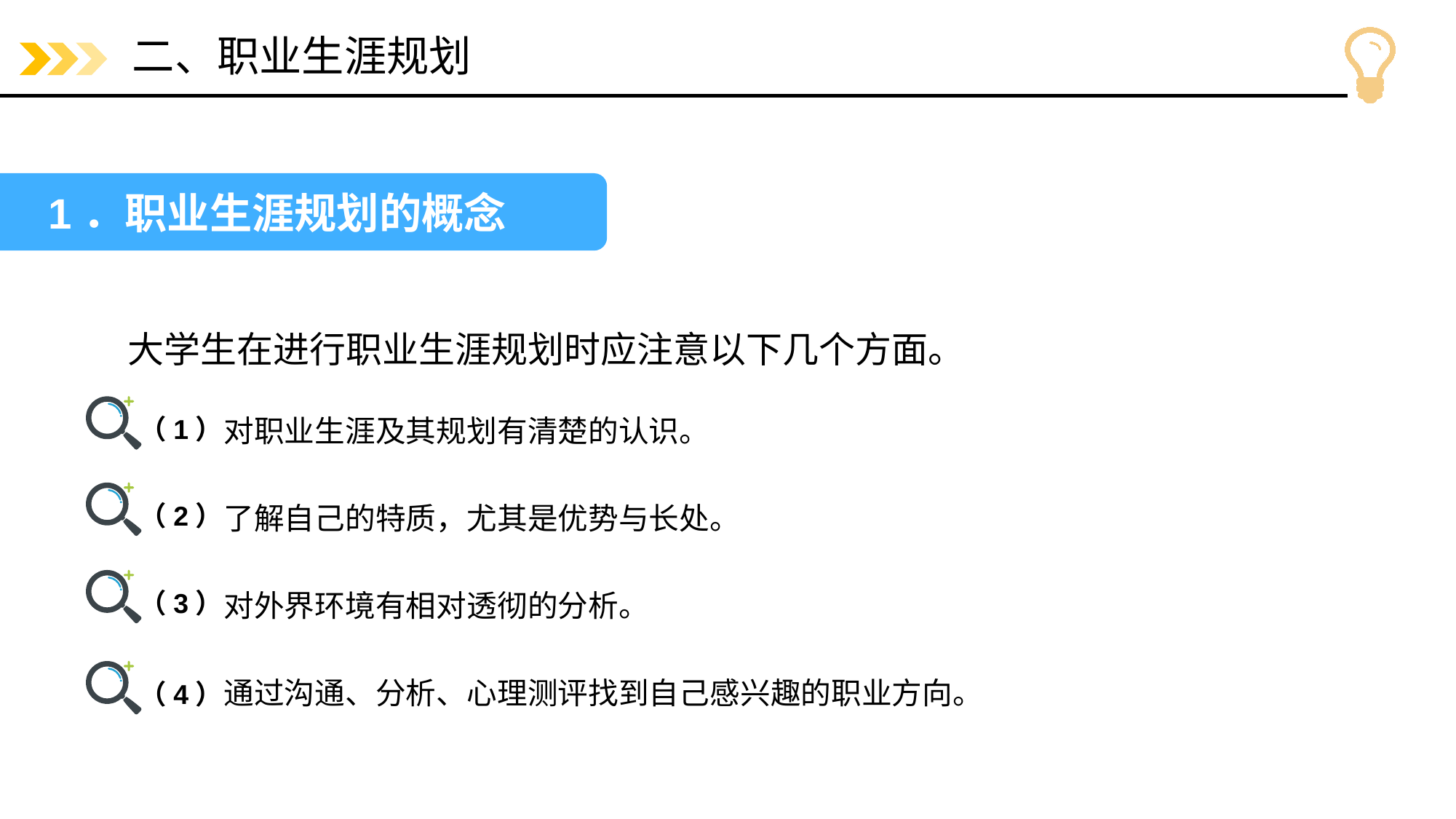

17
# 二、职业生涯规划
1．职业生涯规划的概念
大学生在进行职业生涯规划时应注意以下几个方面。
（1）

对职业生涯及其规划有清楚的认识。

了解自己的特质，尤其是优势与长处。

对外界环境有相对透彻的分析。

通过沟通、分析、心理测评找到自己感兴趣的职业方向。

（2）

（3）

（4）